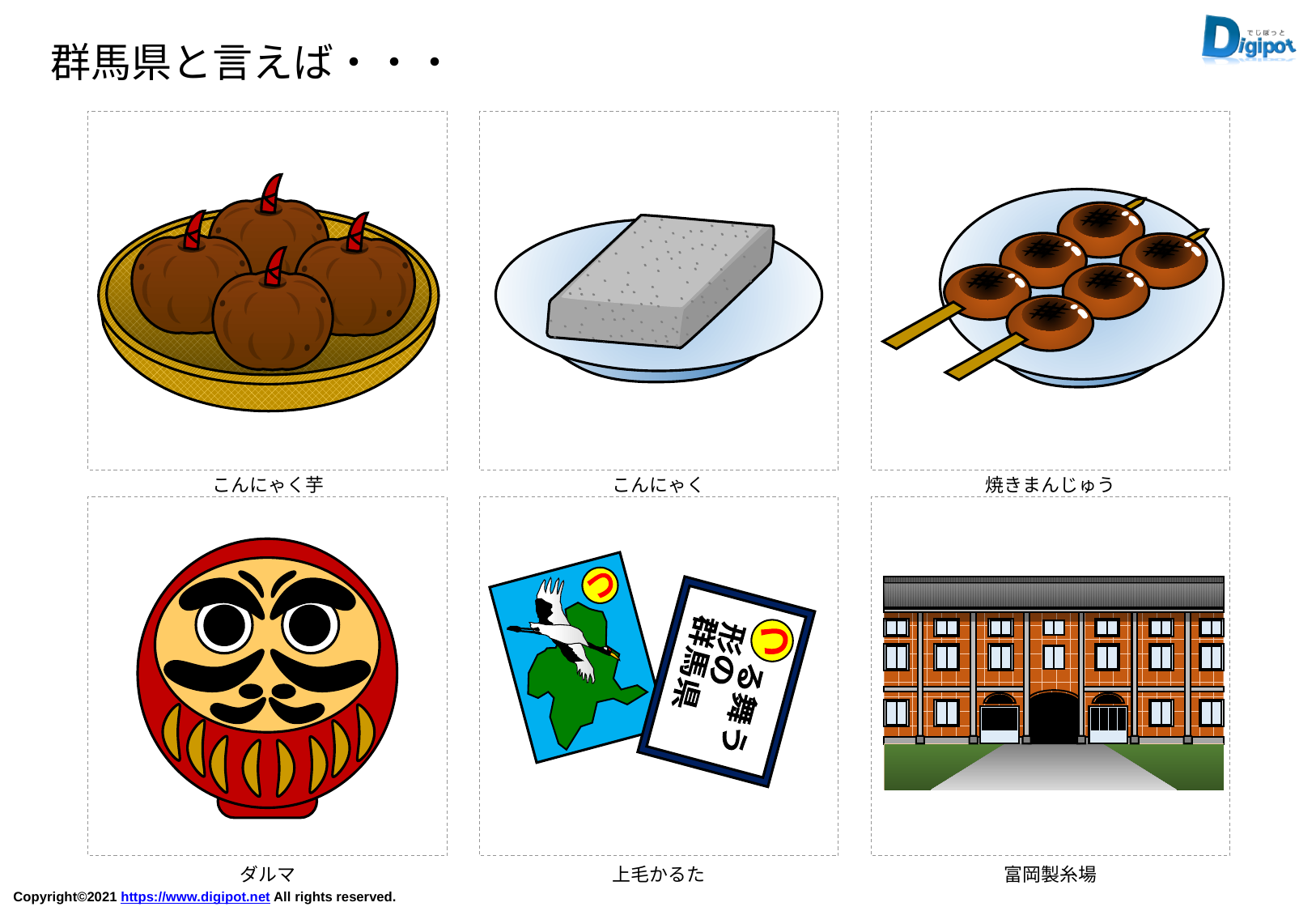

群馬県と言えば・・・

こんにゃく芋
こんにゃく
焼きまんじゅう

つ

つ
　る舞う
形の
群馬県

ダルマ
上毛かるた
富岡製糸場